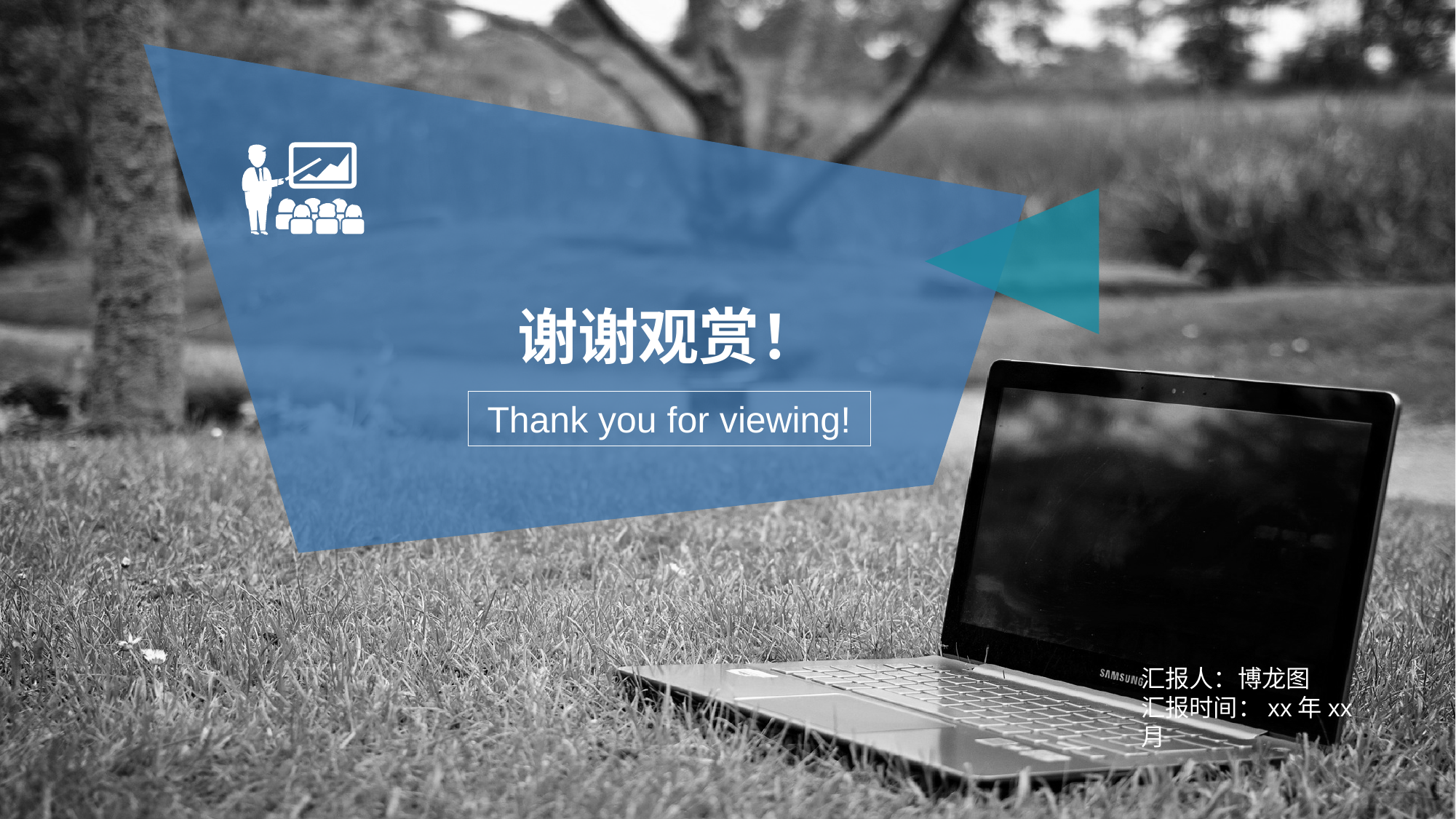

谢谢观赏！
Thank you for viewing!
汇报人：博龙图       汇报时间：xx年xx月